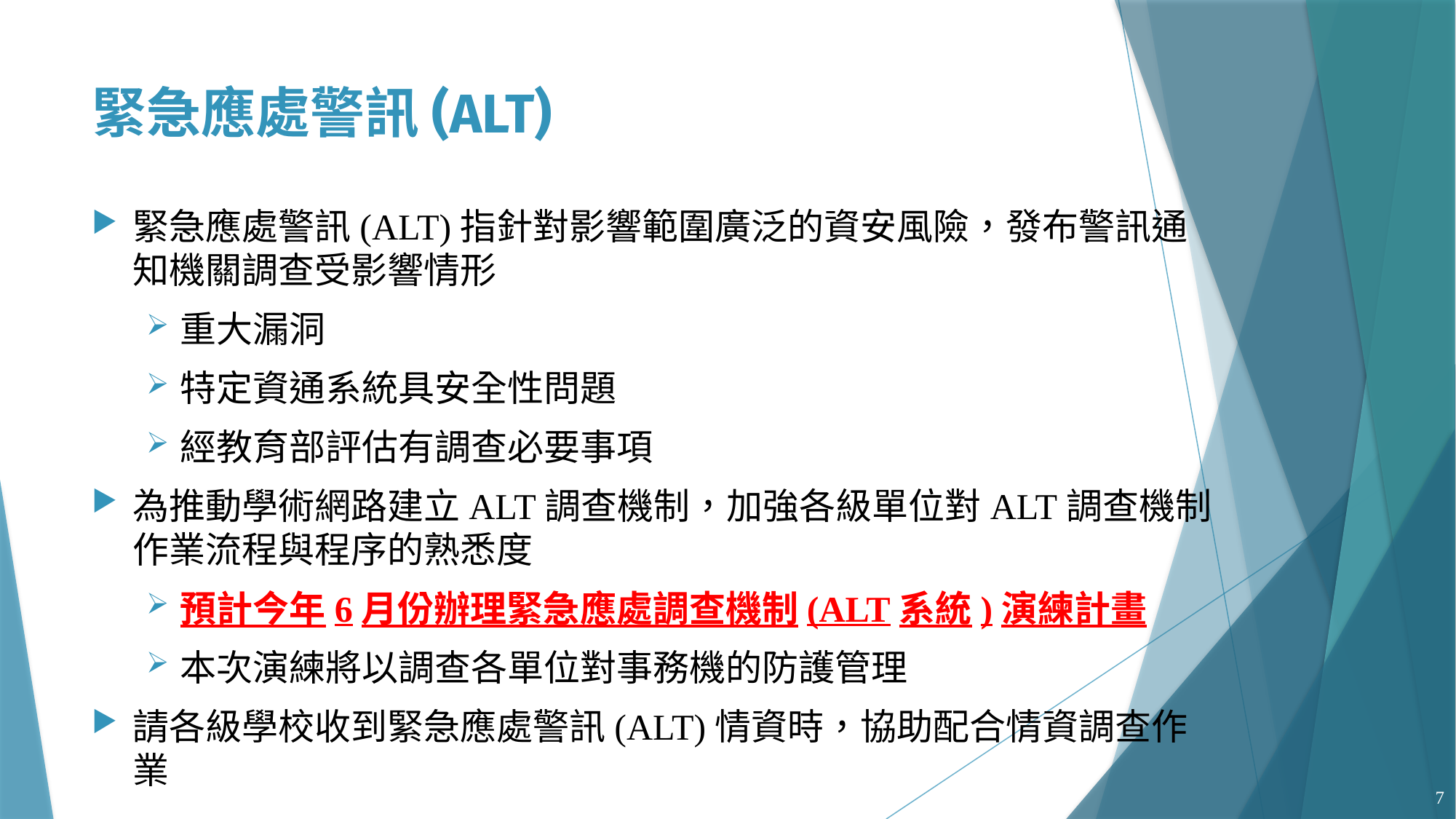

# 緊急應處警訊(ALT)
緊急應處警訊(ALT)指針對影響範圍廣泛的資安風險，發布警訊通知機關調查受影響情形
重大漏洞
特定資通系統具安全性問題
經教育部評估有調查必要事項
為推動學術網路建立ALT調查機制，加強各級單位對ALT調查機制作業流程與程序的熟悉度
預計今年6月份辦理緊急應處調查機制(ALT系統)演練計畫
本次演練將以調查各單位對事務機的防護管理
請各級學校收到緊急應處警訊(ALT)情資時，協助配合情資調查作業
7